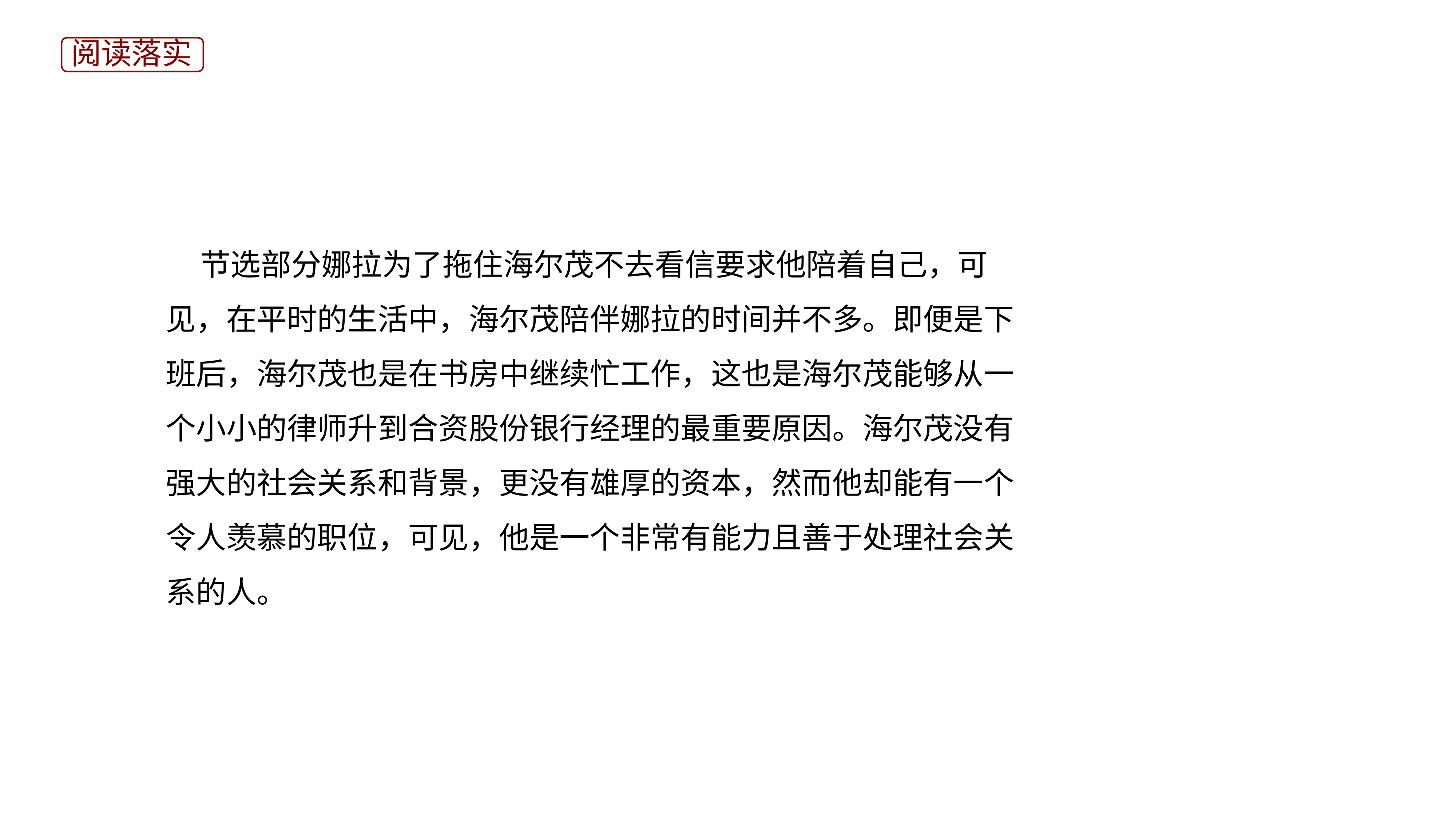

阅读落实

01
    节选部分娜拉为了拖住海尔茂不去看信要求他陪着自己，可见，在平时的生活中，海尔茂陪伴娜拉的时间并不多。即便是下班后，海尔茂也是在书房中继续忙工作，这也是海尔茂能够从一个小小的律师升到合资股份银行经理的最重要原因。海尔茂没有强大的社会关系和背景，更没有雄厚的资本，然而他却能有一个令人羡慕的职位，可见，他是一个非常有能力且善于处理社会关系的人。